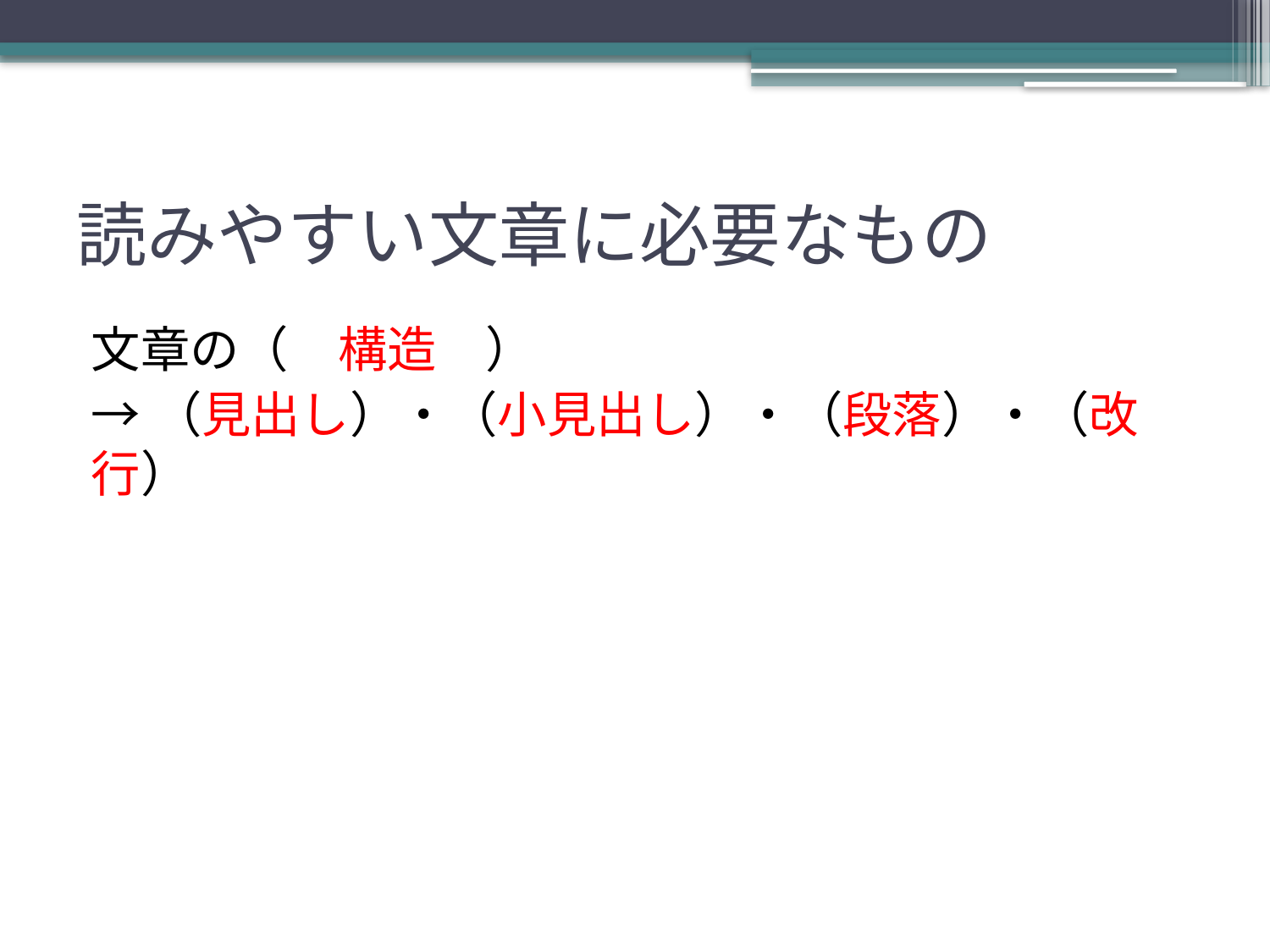

# 読みやすい文章に必要なもの
文章の（　構造　）
→（見出し）・（小見出し）・（段落）・（改行）